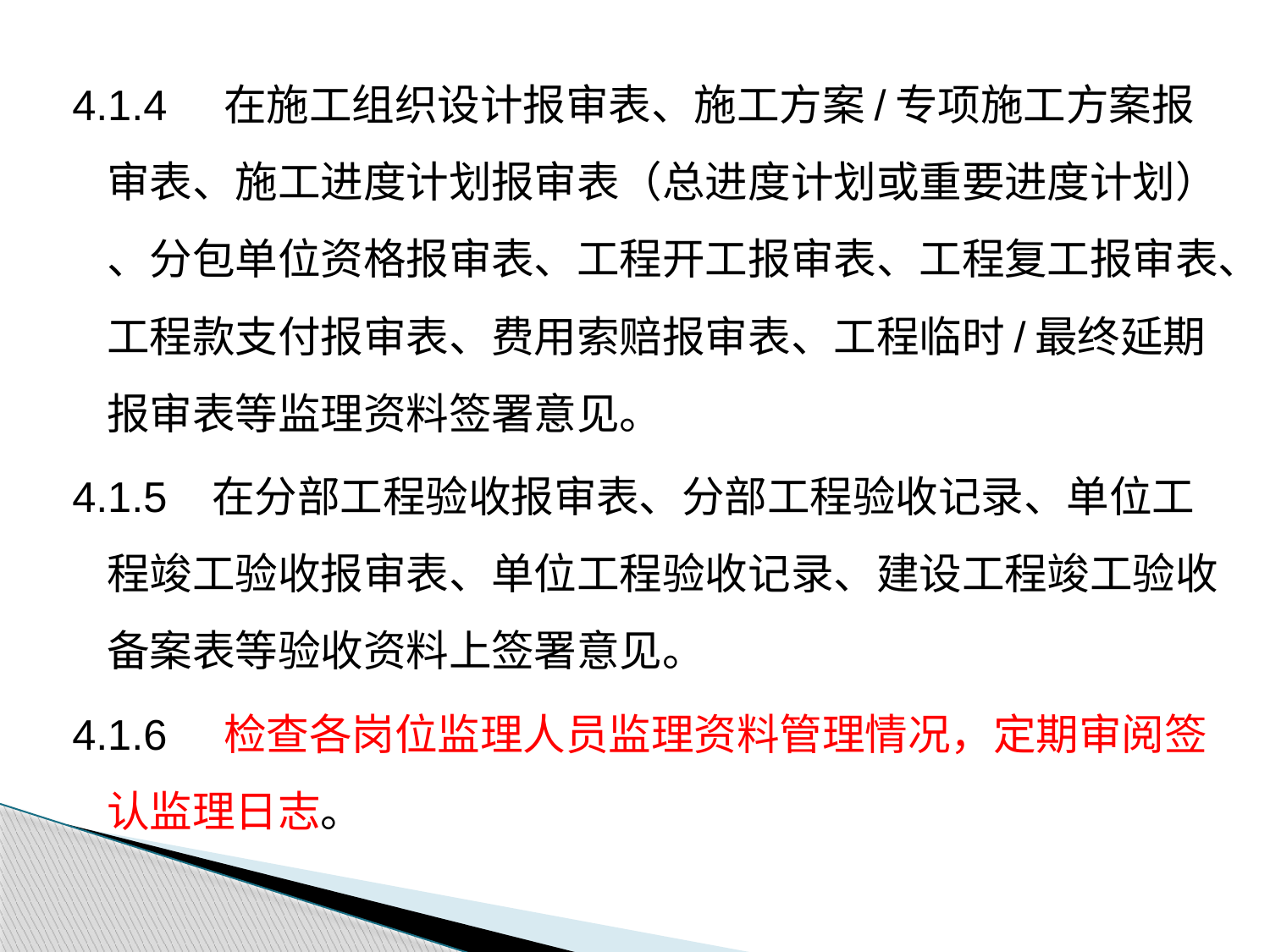

4.1.4    在施工组织设计报审表、施工方案/专项施工方案报审表、施工进度计划报审表（总进度计划或重要进度计划） 、分包单位资格报审表、工程开工报审表、工程复工报审表、工程款支付报审表、费用索赔报审表、工程临时/最终延期报审表等监理资料签署意见。
4.1.5   在分部工程验收报审表、分部工程验收记录、单位工程竣工验收报审表、单位工程验收记录、建设工程竣工验收备案表等验收资料上签署意见。
4.1.6    检查各岗位监理人员监理资料管理情况，定期审阅签认监理日志。